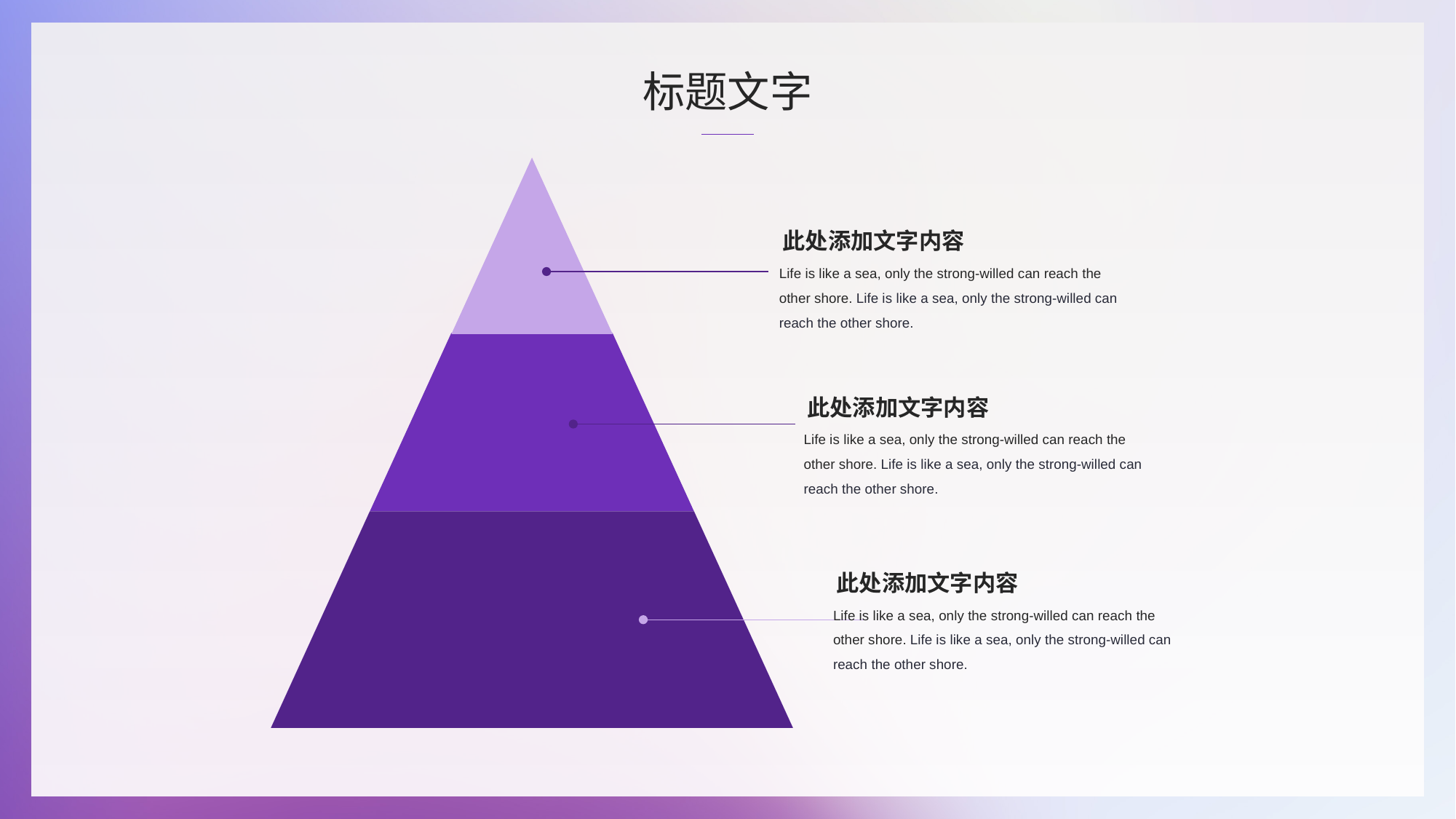

标题文字

此处添加文字内容
Life is like a sea, only the strong-willed can reach the other shore. Life is like a sea, only the strong-willed can reach the other shore.

此处添加文字内容
Life is like a sea, only the strong-willed can reach the other shore. Life is like a sea, only the strong-willed can reach the other shore.

此处添加文字内容
Life is like a sea, only the strong-willed can reach the other shore. Life is like a sea, only the strong-willed can reach the other shore.